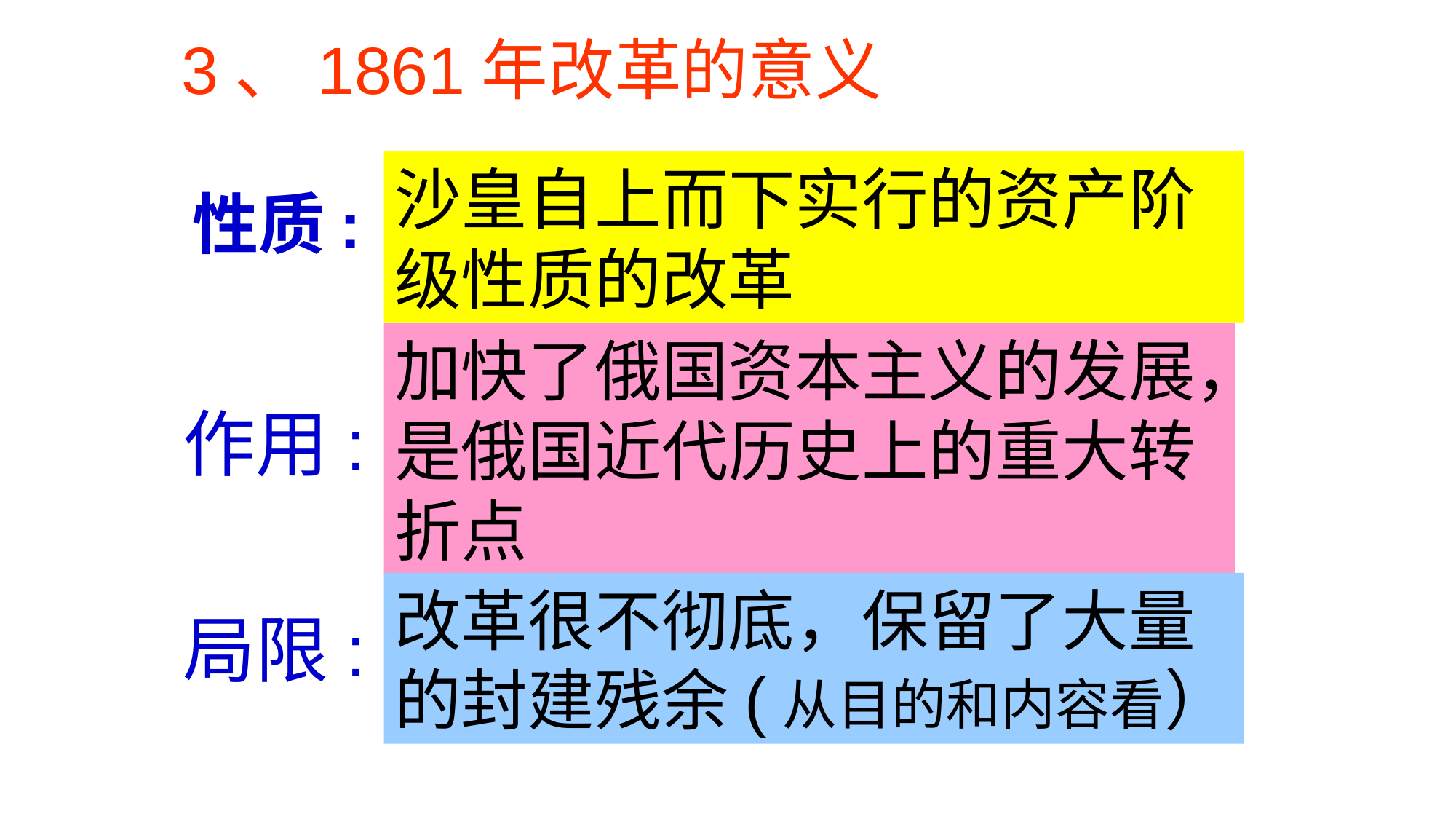

3、1861年改革的意义

沙皇自上而下实行的资产阶级性质的改革

性质:
加快了俄国资本主义的发展，是俄国近代历史上的重大转折点
作用:
改革很不彻底，保留了大量的封建残余(从目的和内容看）
局限: